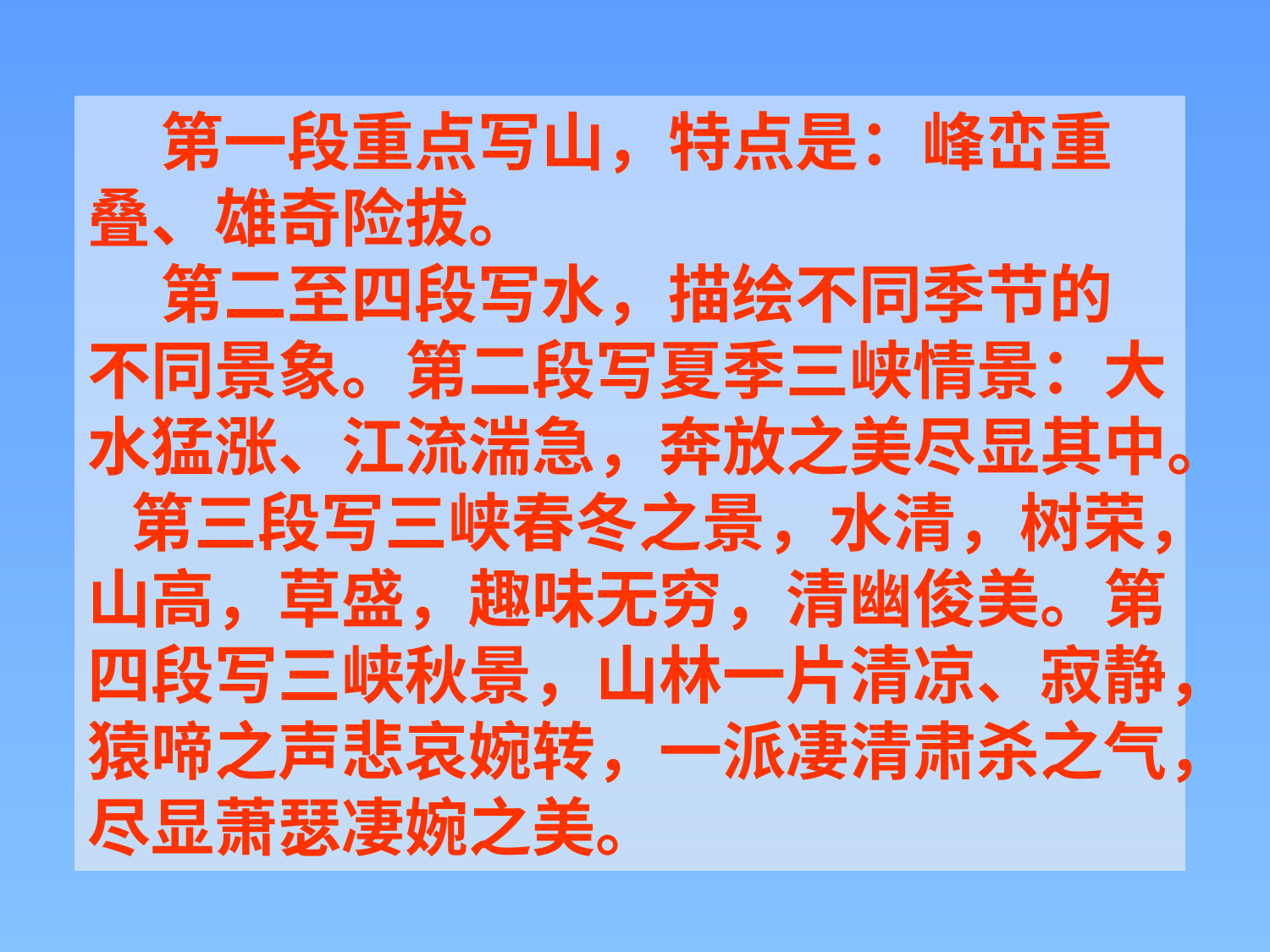

第一段重点写山，特点是：峰峦重叠、雄奇险拔。
    第二至四段写水，描绘不同季节的不同景象。第二段写夏季三峡情景：大水猛涨、江流湍急，奔放之美尽显其中。   第三段写三峡春冬之景，水清，树荣，山高，草盛，趣味无穷，清幽俊美。第四段写三峡秋景，山林一片清凉、寂静，猿啼之声悲哀婉转，一派凄清肃杀之气，尽显萧瑟凄婉之美。